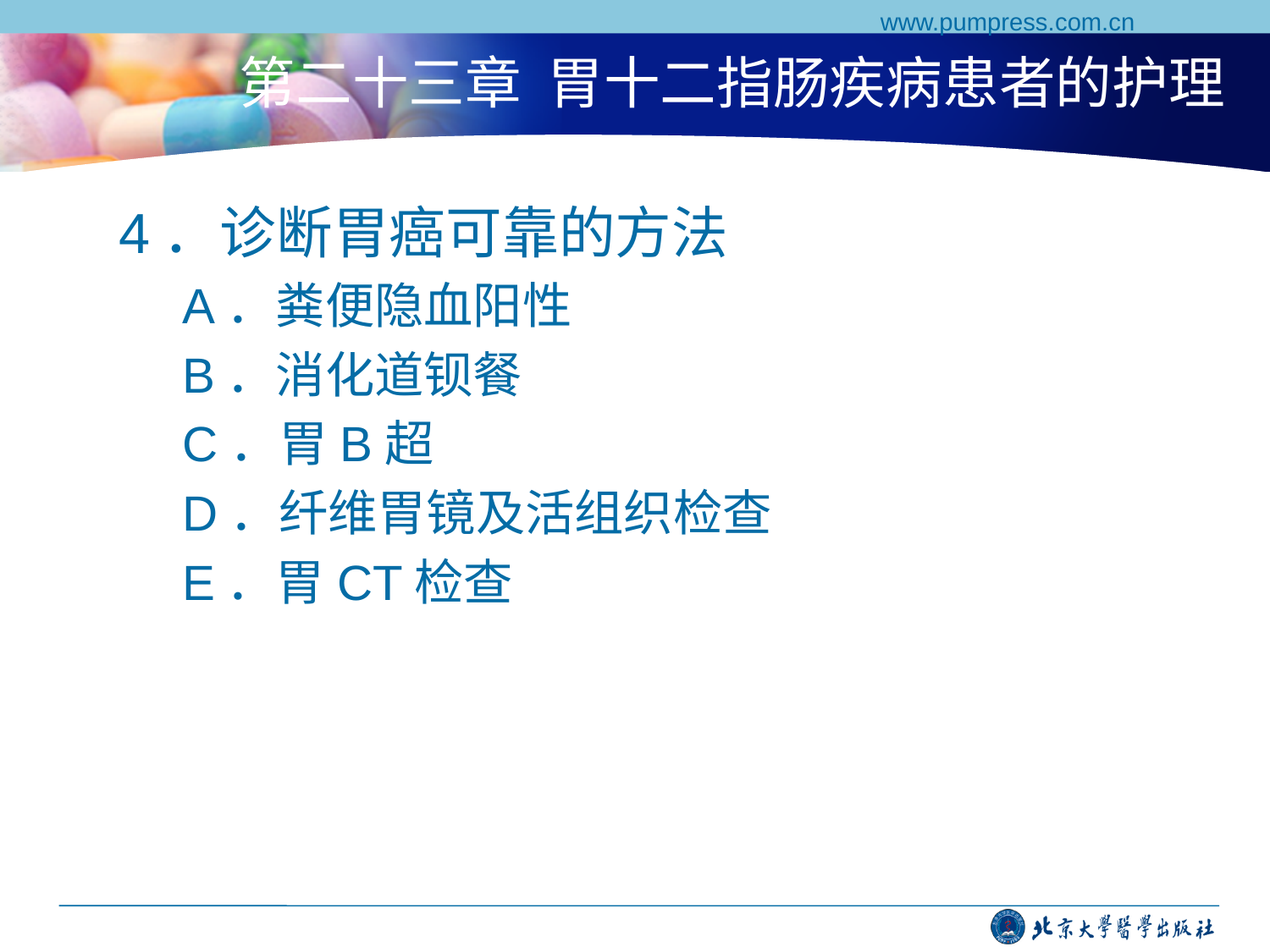

www.pumpress.com.cn
# 第二十三章  胃十二指肠疾病患者的护理
4．诊断胃癌可靠的方法
A．粪便隐血阳性
B．消化道钡餐
C．胃B超
D．纤维胃镜及活组织检查
E．胃CT检查